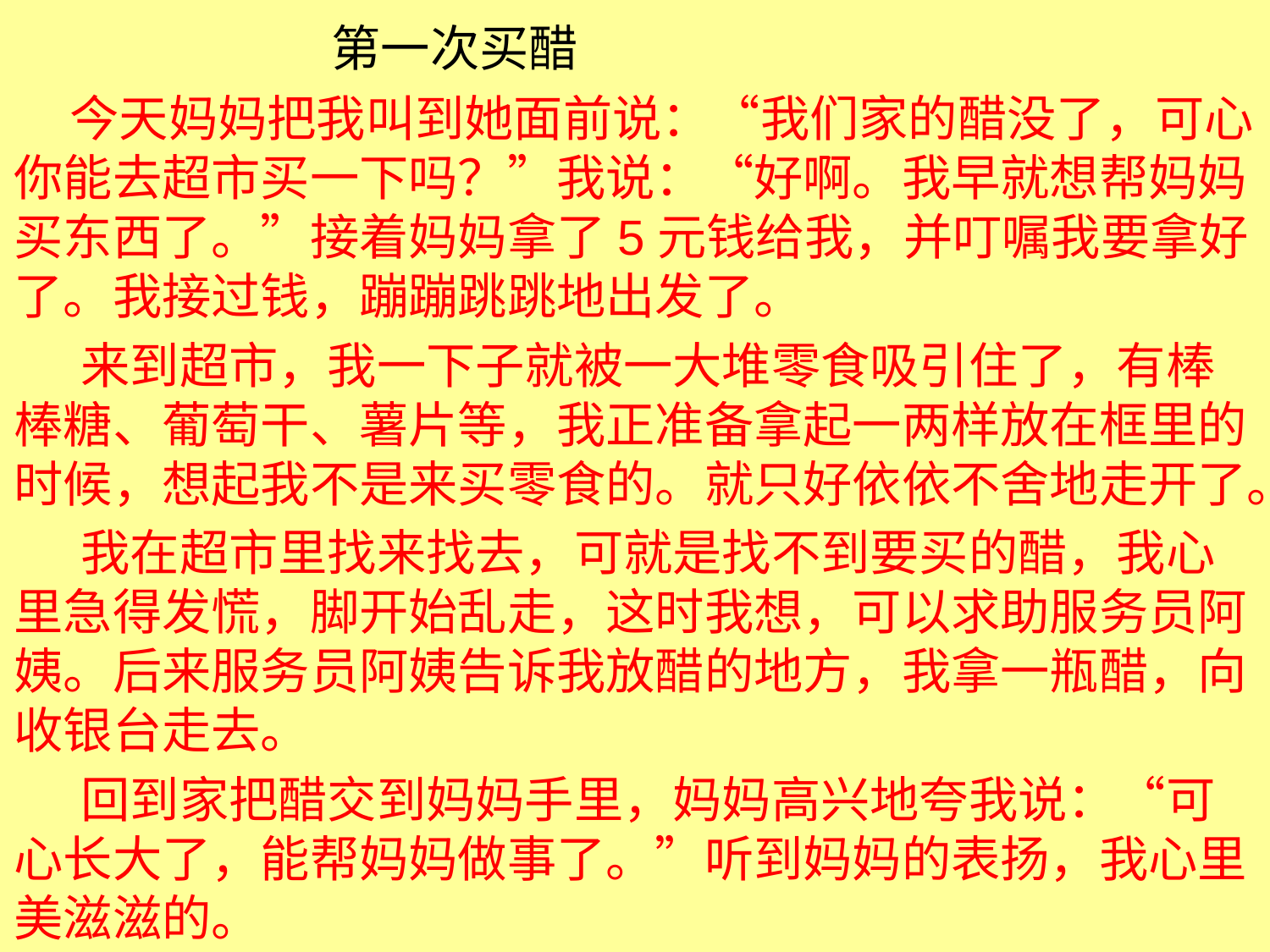

第一次买醋
    今天妈妈把我叫到她面前说：“我们家的醋没了，可心你能去超市买一下吗？”我说：“好啊。我早就想帮妈妈买东西了。”接着妈妈拿了5元钱给我，并叮嘱我要拿好了。我接过钱，蹦蹦跳跳地出发了。
     来到超市，我一下子就被一大堆零食吸引住了，有棒棒糖、葡萄干、薯片等，我正准备拿起一两样放在框里的时候，想起我不是来买零食的。就只好依依不舍地走开了。
     我在超市里找来找去，可就是找不到要买的醋，我心里急得发慌，脚开始乱走，这时我想，可以求助服务员阿姨。后来服务员阿姨告诉我放醋的地方，我拿一瓶醋，向收银台走去。
     回到家把醋交到妈妈手里，妈妈高兴地夸我说：“可心长大了，能帮妈妈做事了。”听到妈妈的表扬，我心里美滋滋的。